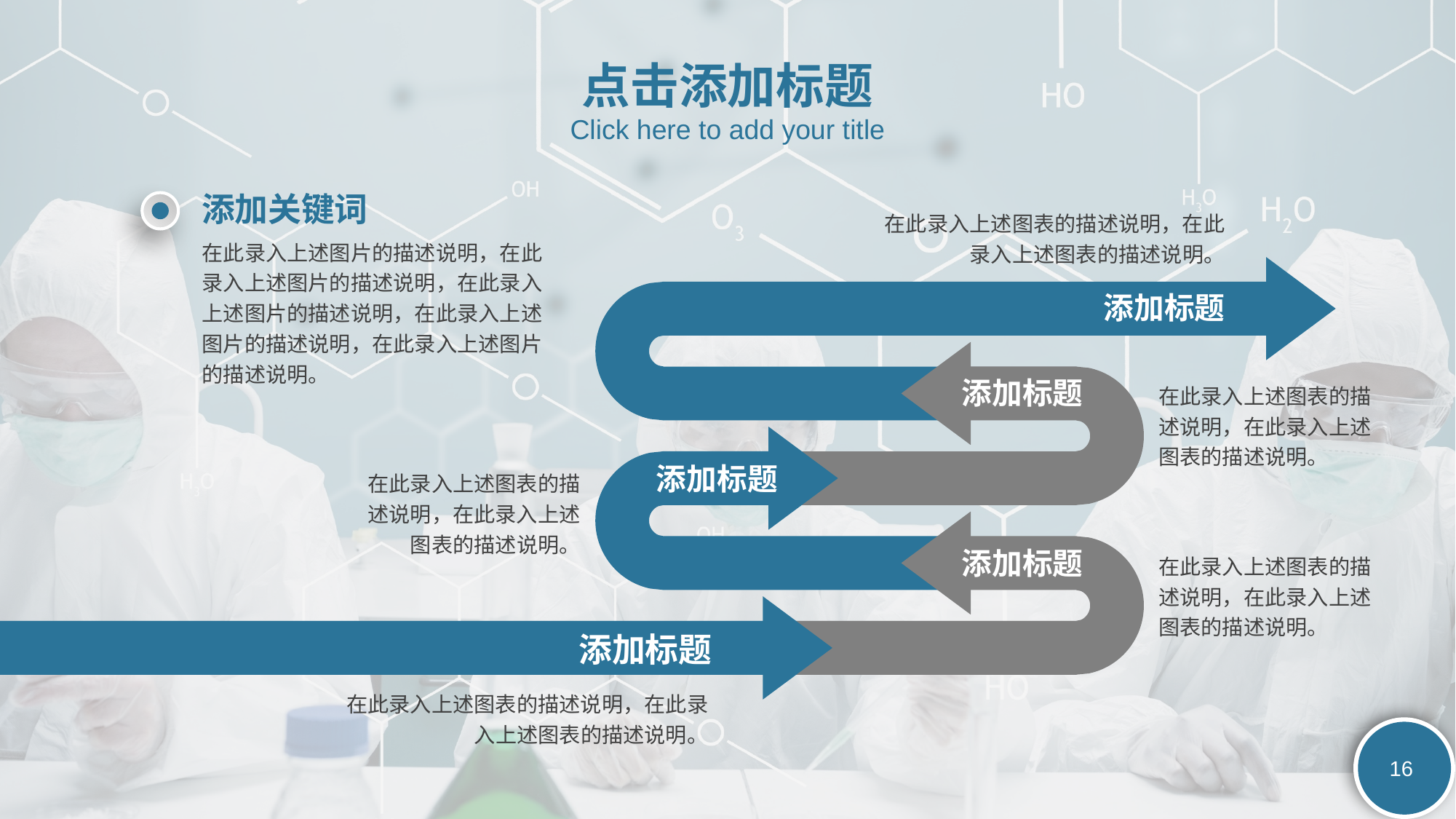

点击添加标题
Click here to add your title
添加关键词

在此录入上述图表的描述说明，在此录入上述图表的描述说明。
在此录入上述图片的描述说明，在此录入上述图片的描述说明，在此录入上述图片的描述说明，在此录入上述图片的描述说明，在此录入上述图片的描述说明。

添加标题

添加标题
在此录入上述图表的描述说明，在此录入上述图表的描述说明。

添加标题
在此录入上述图表的描述说明，在此录入上述图表的描述说明。

添加标题
在此录入上述图表的描述说明，在此录入上述图表的描述说明。

添加标题
在此录入上述图表的描述说明，在此录入上述图表的描述说明。